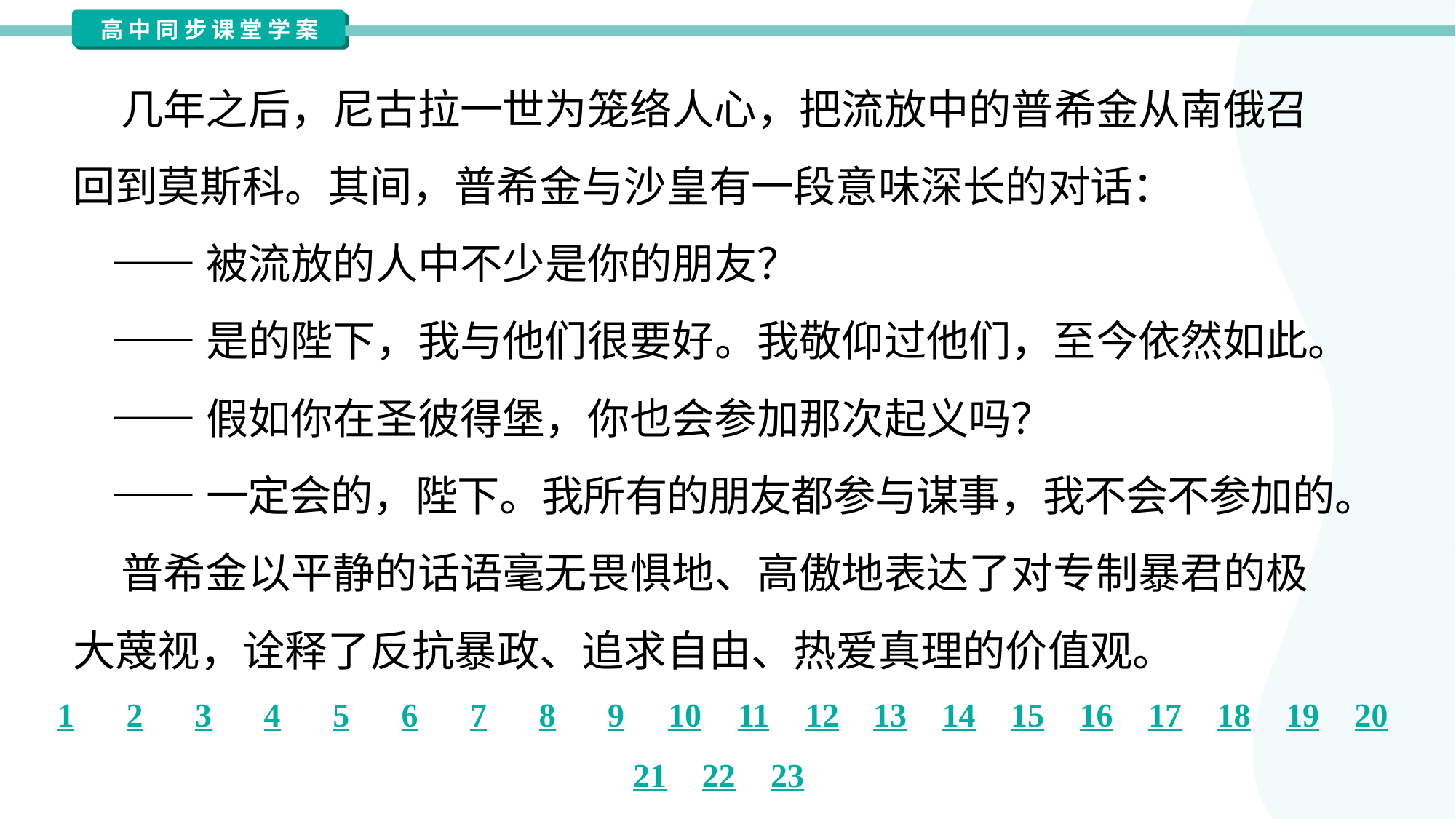

几年之后，尼古拉一世为笼络人心，把流放中的普希金从南俄召
回到莫斯科。其间，普希金与沙皇有一段意味深长的对话：
    ——被流放的人中不少是你的朋友？
    ——是的陛下，我与他们很要好。我敬仰过他们，至今依然如此。
    ——假如你在圣彼得堡，你也会参加那次起义吗？
    ——一定会的，陛下。我所有的朋友都参与谋事，我不会不参加的。
    普希金以平静的话语毫无畏惧地、高傲地表达了对专制暴君的极
大蔑视，诠释了反抗暴政、追求自由、热爱真理的价值观。